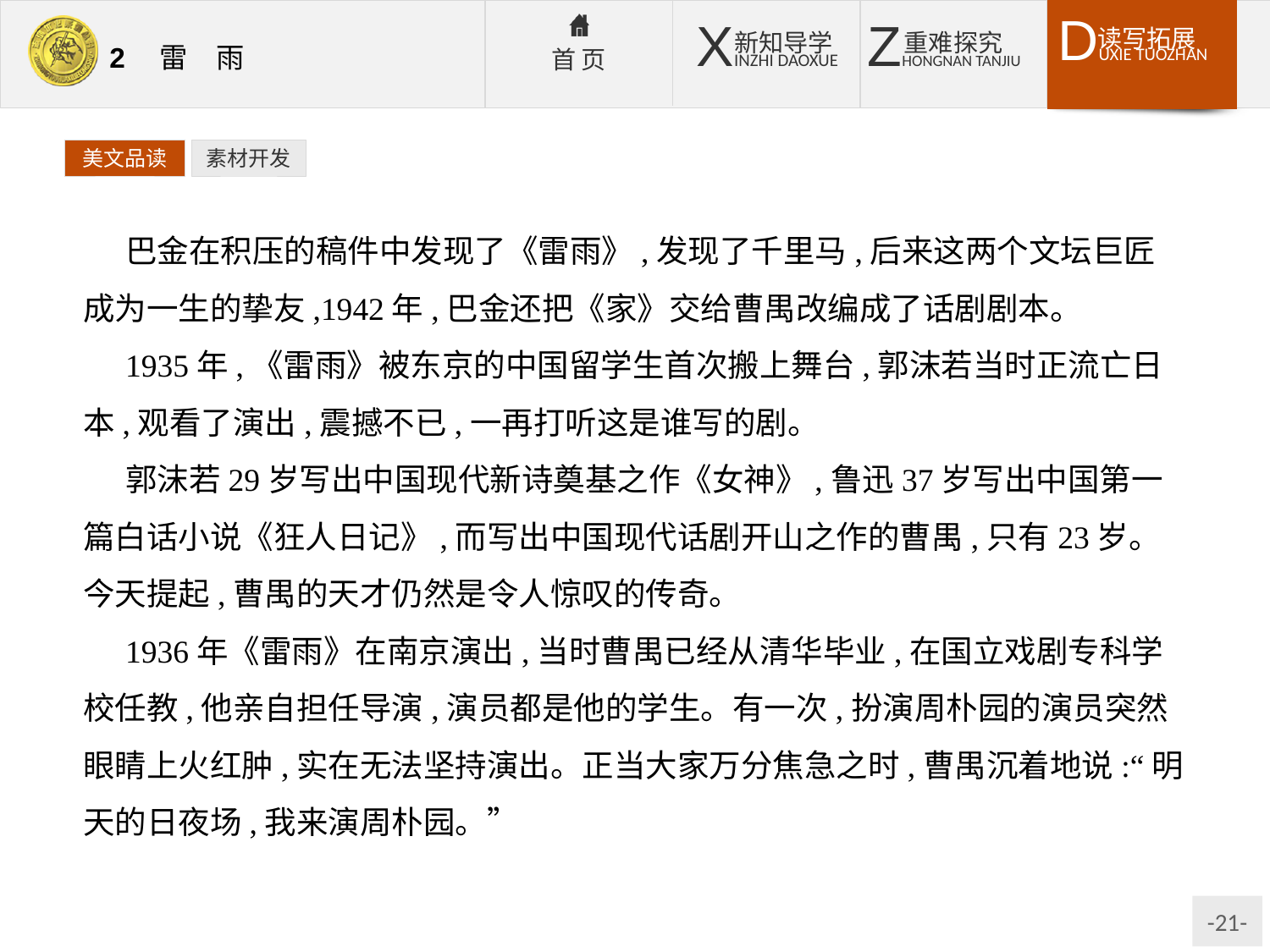

美文品读
素材开发
巴金在积压的稿件中发现了《雷雨》,发现了千里马,后来这两个文坛巨匠成为一生的挚友,1942年,巴金还把《家》交给曹禺改编成了话剧剧本。
1935年,《雷雨》被东京的中国留学生首次搬上舞台,郭沫若当时正流亡日本,观看了演出,震撼不已,一再打听这是谁写的剧。
郭沫若29岁写出中国现代新诗奠基之作《女神》,鲁迅37岁写出中国第一篇白话小说《狂人日记》,而写出中国现代话剧开山之作的曹禺,只有23岁。今天提起,曹禺的天才仍然是令人惊叹的传奇。
1936年《雷雨》在南京演出,当时曹禺已经从清华毕业,在国立戏剧专科学校任教,他亲自担任导演,演员都是他的学生。有一次,扮演周朴园的演员突然眼睛上火红肿,实在无法坚持演出。正当大家万分焦急之时,曹禺沉着地说:“明天的日夜场,我来演周朴园。”